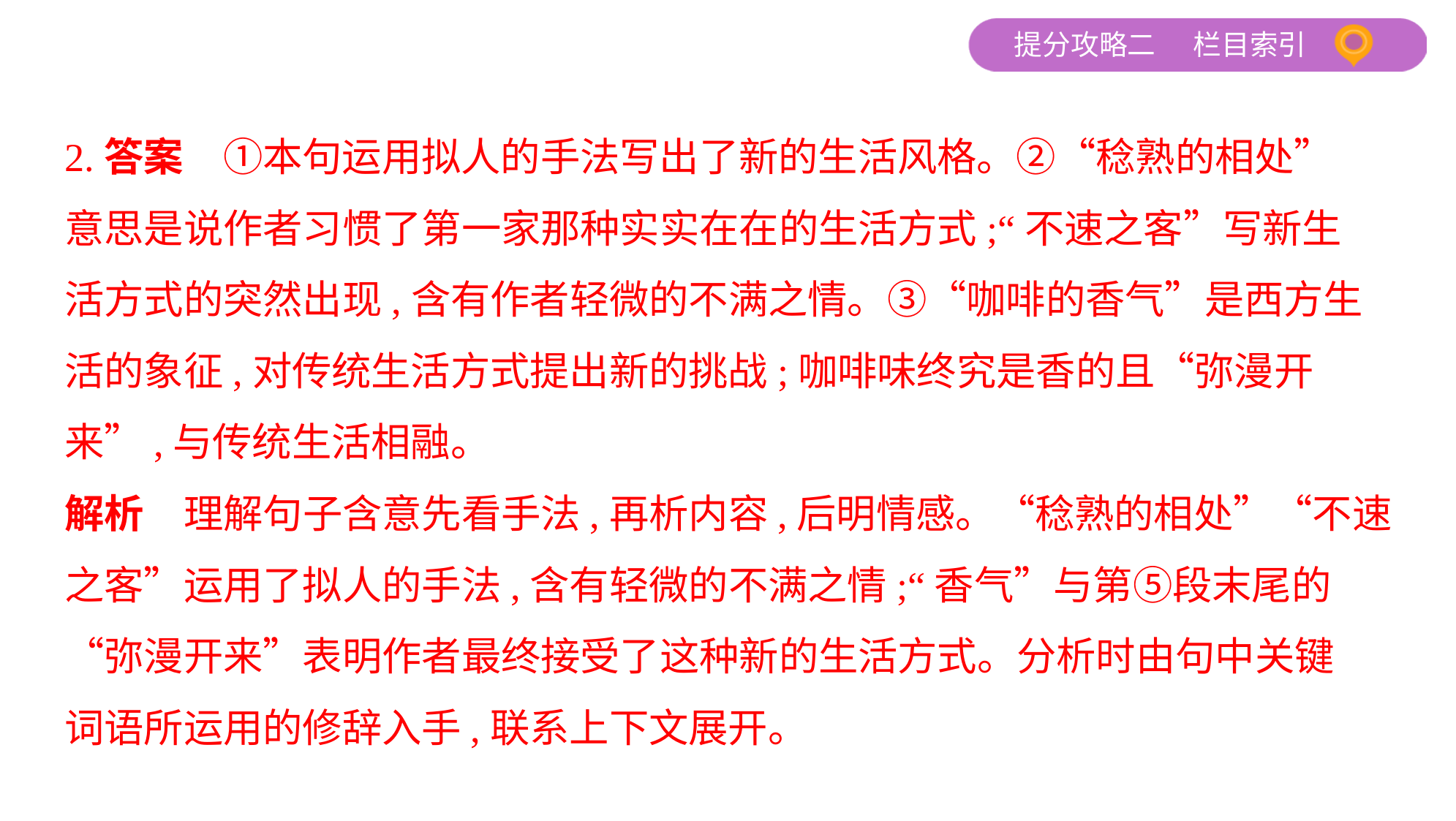

2.答案　①本句运用拟人的手法写出了新的生活风格。②“稔熟的相处”
意思是说作者习惯了第一家那种实实在在的生活方式;“不速之客”写新生
活方式的突然出现,含有作者轻微的不满之情。③“咖啡的香气”是西方生
活的象征,对传统生活方式提出新的挑战;咖啡味终究是香的且“弥漫开
来”,与传统生活相融。
解析　理解句子含意先看手法,再析内容,后明情感。“稔熟的相处”“不速
之客”运用了拟人的手法,含有轻微的不满之情;“香气”与第⑤段末尾的
“弥漫开来”表明作者最终接受了这种新的生活方式。分析时由句中关键
词语所运用的修辞入手,联系上下文展开。